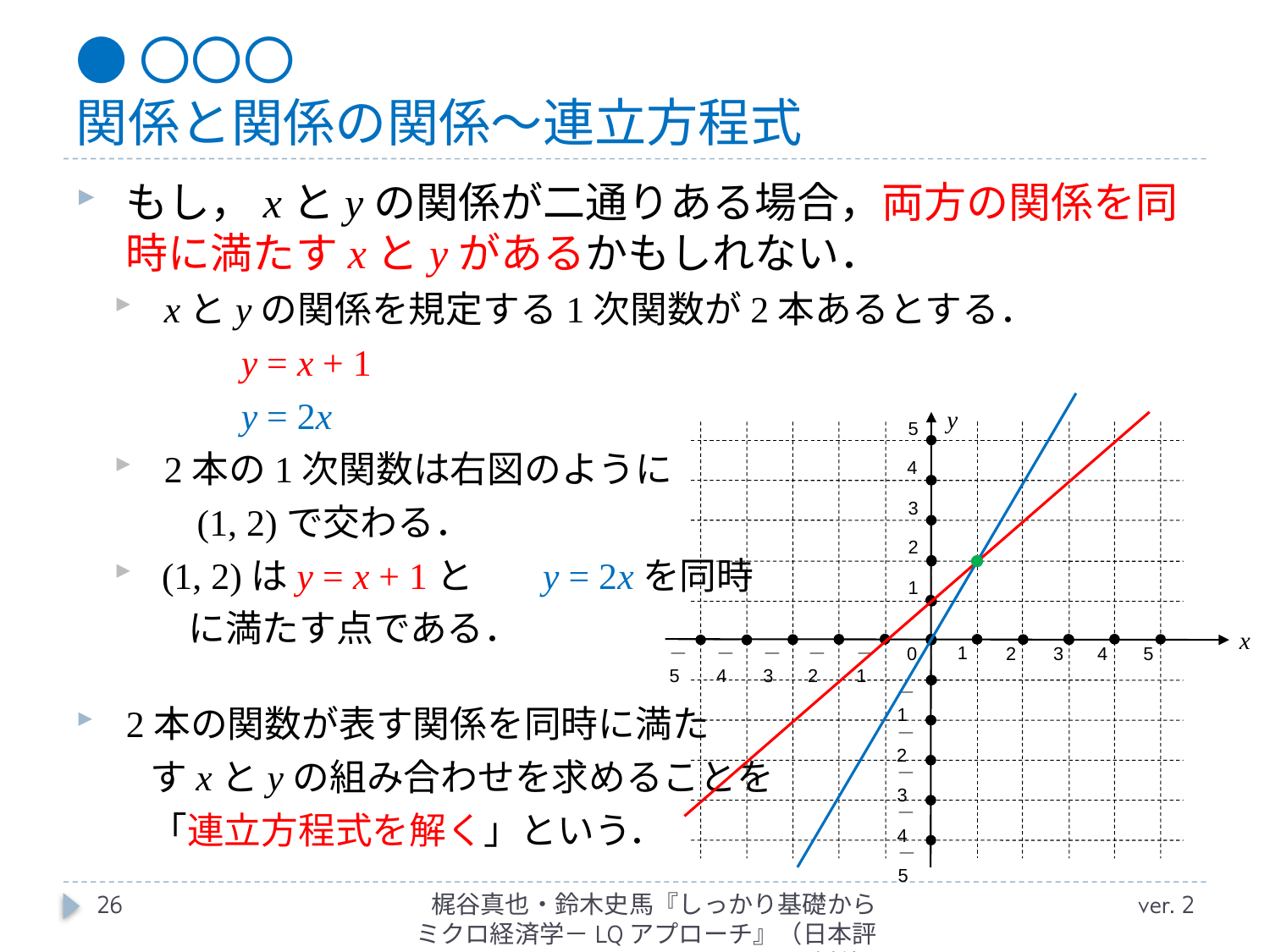

# ●〇〇〇 関係と関係の関係～連立方程式
もし，xとyの関係が二通りある場合，両方の関係を同時に満たすxとyがあるかもしれない．
xとyの関係を規定する1次関数が2本あるとする．
	y = x + 1
	y = 2x
2本の1次関数は右図のように
　　(1, 2)で交わる．
(1, 2)はy = x + 1と	y = 2xを同時
　　に満たす点である．

2本の関数が表す関係を同時に満た
　　すxとyの組み合わせを求めることを
　　「連立方程式を解く」という．

y
5
4
3
2
1
x
1
－3
－5
－4
4
0
3
－2
－1
2
5
－1
－2
－3
－4
－5

26
梶谷真也・鈴木史馬『しっかり基礎からミクロ経済学－LQアプローチ』（日本評論社）
ver. 2